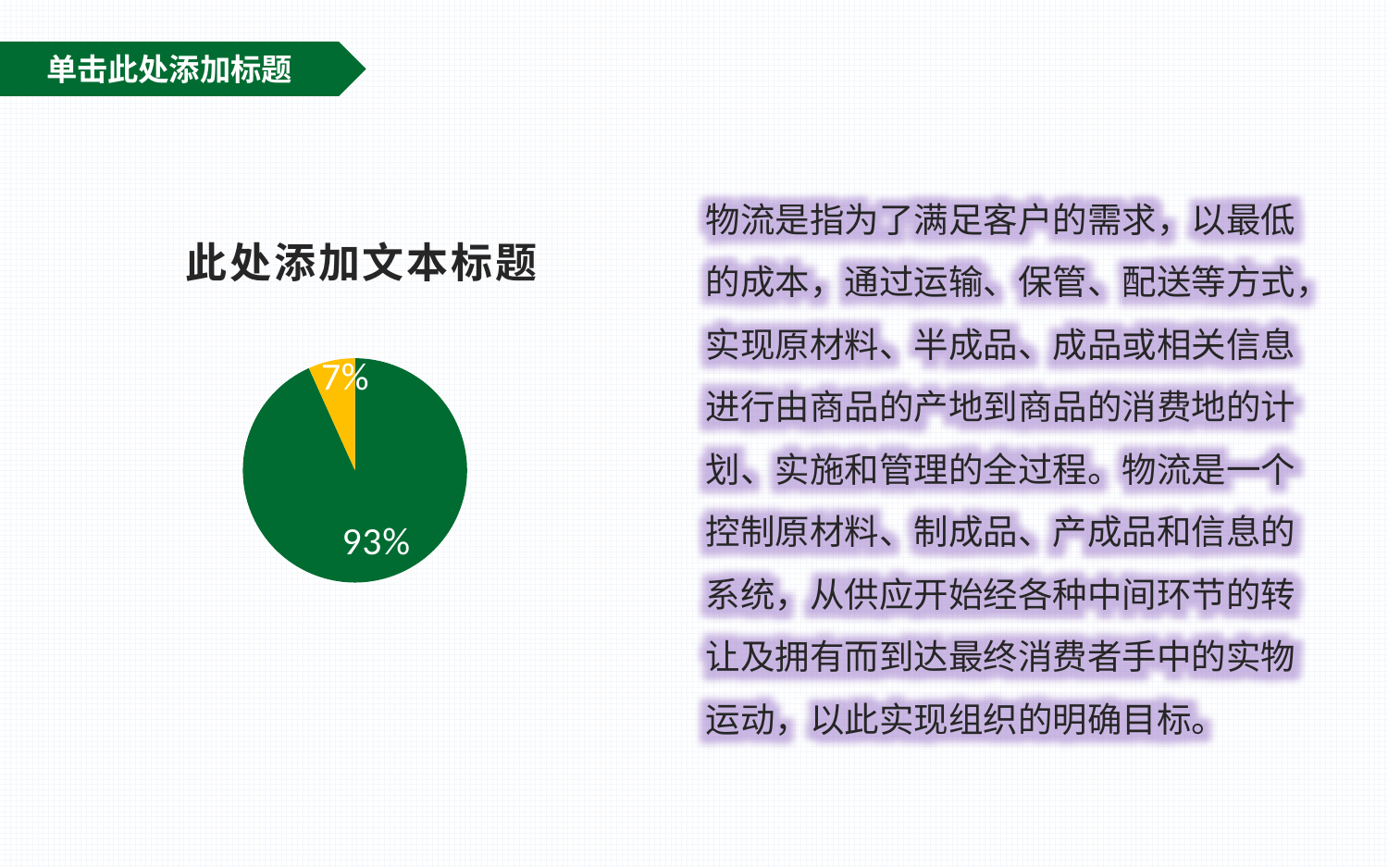

单击此处添加标题
物流是指为了满足客户的需求，以最低的成本，通过运输、保管、配送等方式，实现原材料、半成品、成品或相关信息进行由商品的产地到商品的消费地的计划、实施和管理的全过程。物流是一个控制原材料、制成品、产成品和信息的系统，从供应开始经各种中间环节的转让及拥有而到达最终消费者手中的实物运动，以此实现组织的明确目标。

### Chart: 此处添加文本标题

| Category | 录音抽听占比 |
|---|---|
| 添加文本 | 180.0 |
| 添加文本 | 13.0 |